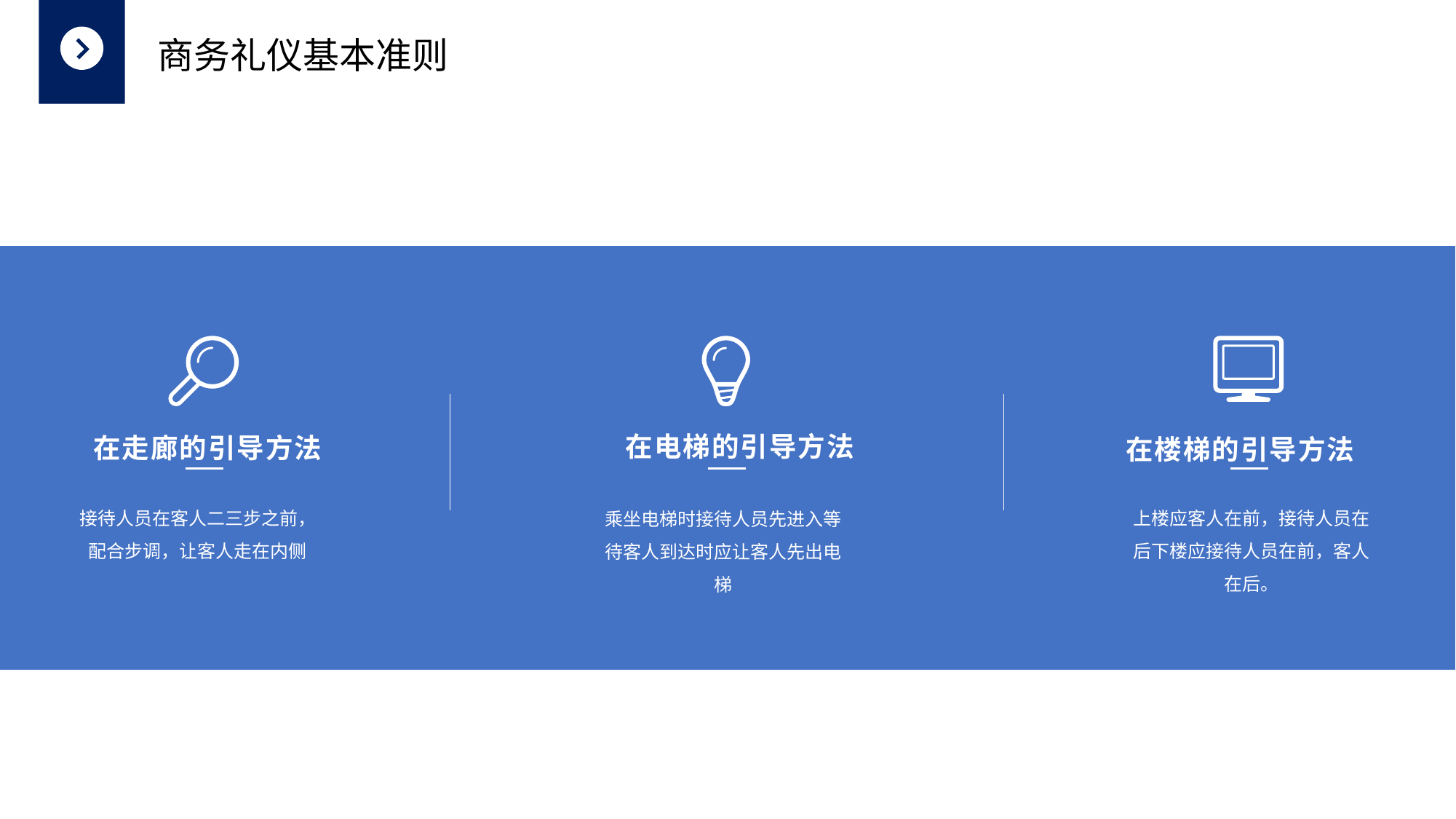

商务礼仪基本准则

在电梯的引导方法
在走廊的引导方法
在楼梯的引导方法
接待人员在客人二三步之前，配合步调，让客人走在内侧
上楼应客人在前，接待人员在后下楼应接待人员在前，客人在后。
乘坐电梯时接待人员先进入等待客人到达时应让客人先出电梯